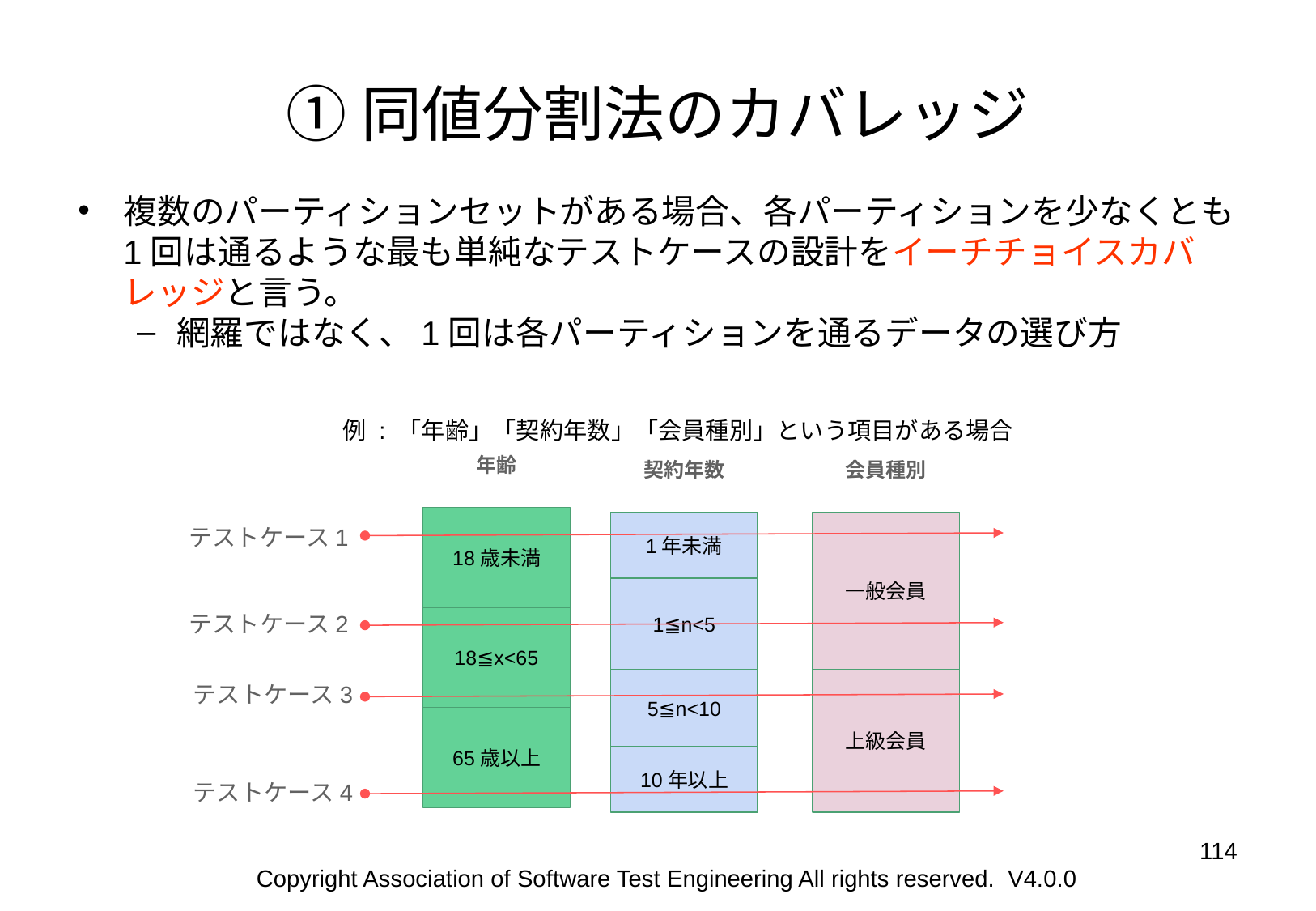

# ①同値分割法のカバレッジ
複数のパーティションセットがある場合、各パーティションを少なくとも1回は通るような最も単純なテストケースの設計をイーチチョイスカバレッジと言う。
網羅ではなく、1回は各パーティションを通るデータの選び方

例 : 「年齢」「契約年数」「会員種別」という項目がある場合
年齢
契約年数
会員種別
18歳未満
テストケース1
1年未満
一般会員
1≦n<5
テストケース2
18≦x<65
テストケース3
5≦n<10
上級会員
65歳以上
10年以上
テストケース4
114
Copyright Association of Software Test Engineering All rights reserved.  V4.0.0